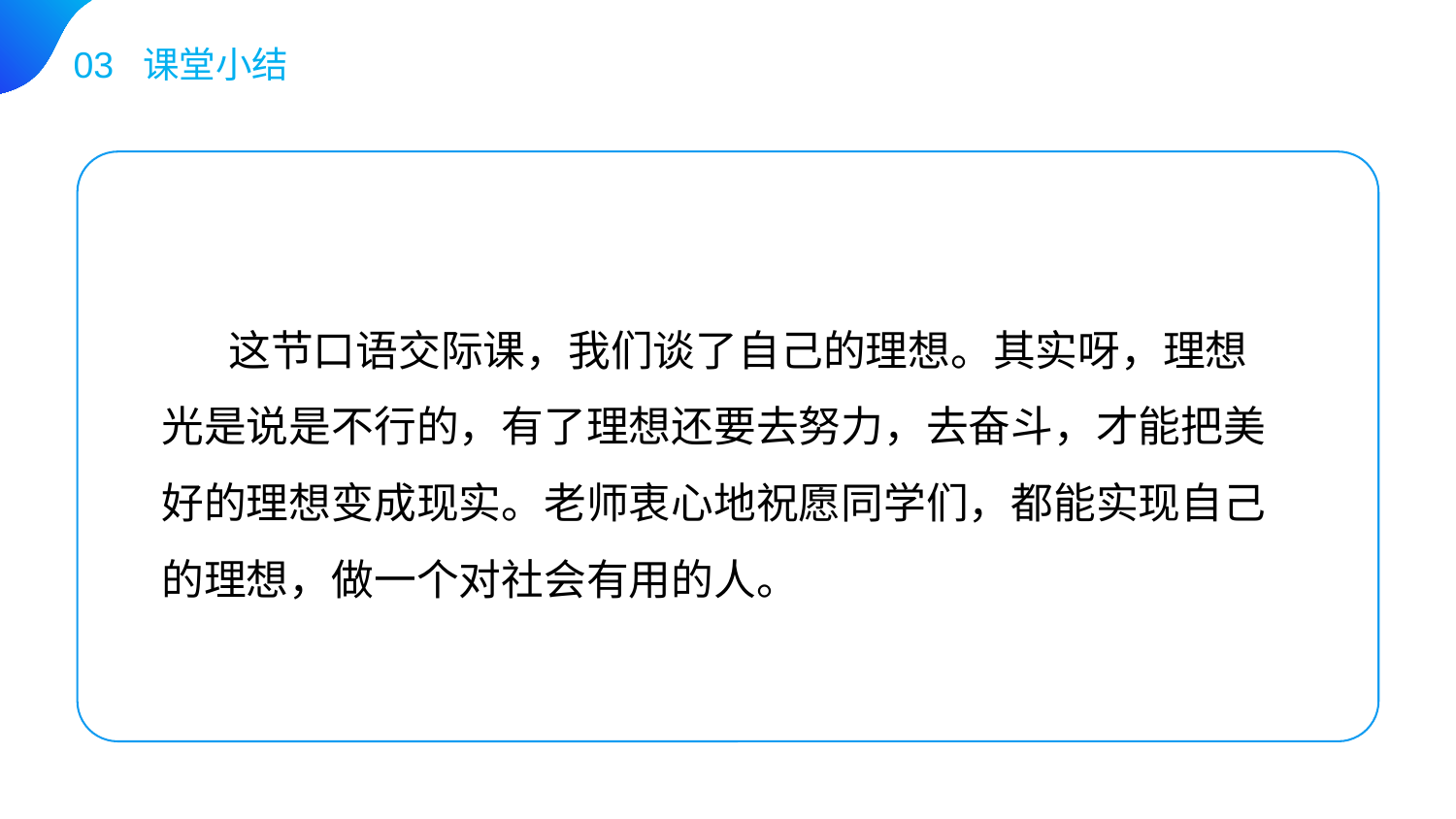

03  课堂小结
      这节口语交际课，我们谈了自己的理想。其实呀，理想光是说是不行的，有了理想还要去努力，去奋斗，才能把美好的理想变成现实。老师衷心地祝愿同学们，都能实现自己的理想，做一个对社会有用的人。